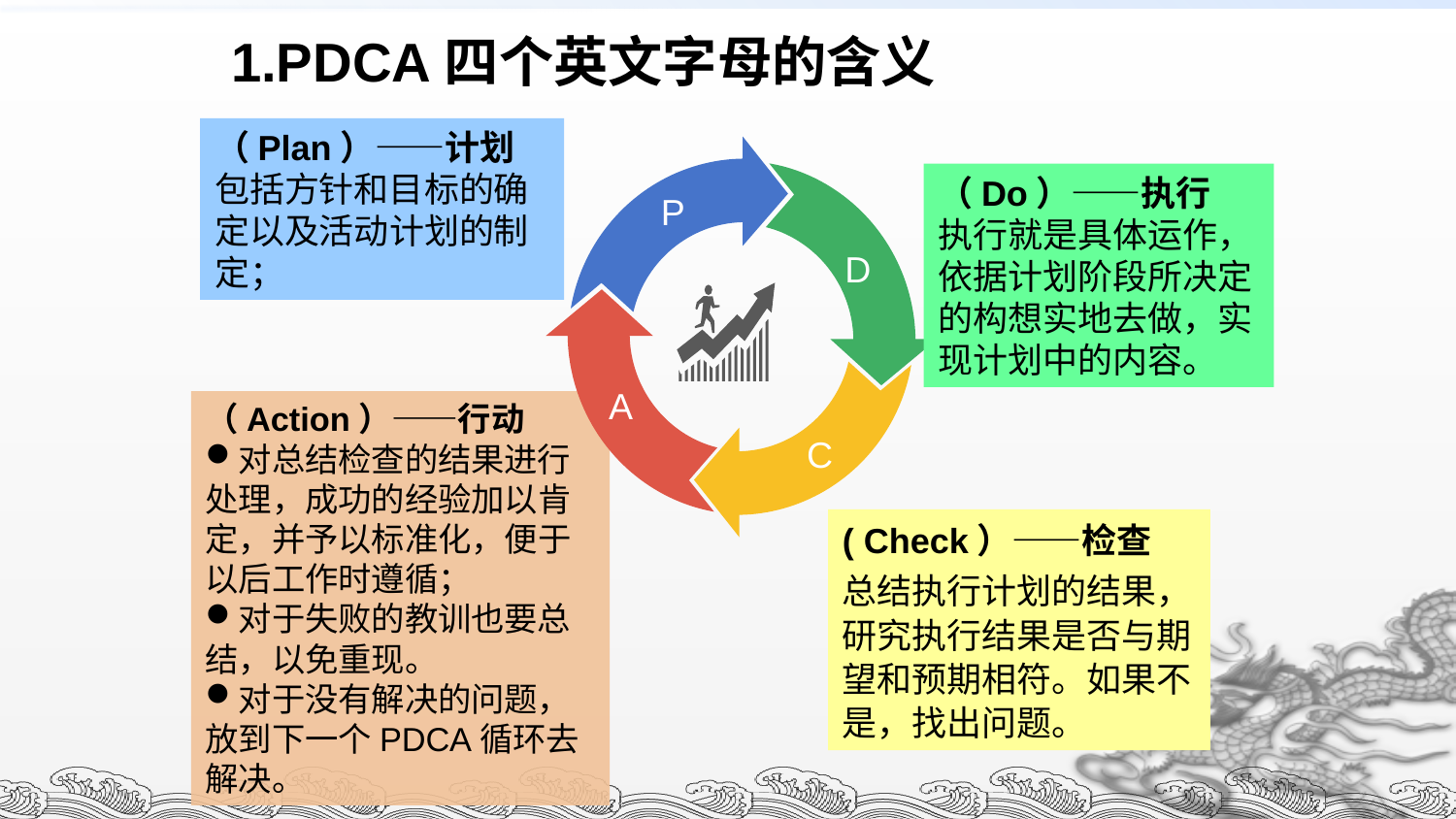

1.PDCA四个英文字母的含义
（Plan）——计划
包括方针和目标的确定以及活动计划的制定；
P
D

A
C
（Do）——执行
执行就是具体运作，依据计划阶段所决定的构想实地去做，实现计划中的内容。

（Action）——行动
对总结检查的结果进行处理，成功的经验加以肯定，并予以标准化，便于以后工作时遵循；
对于失败的教训也要总结，以免重现。
对于没有解决的问题，放到下一个PDCA循环去解决。
( Check）——检查
总结执行计划的结果，研究执行结果是否与期望和预期相符。如果不是，找出问题。